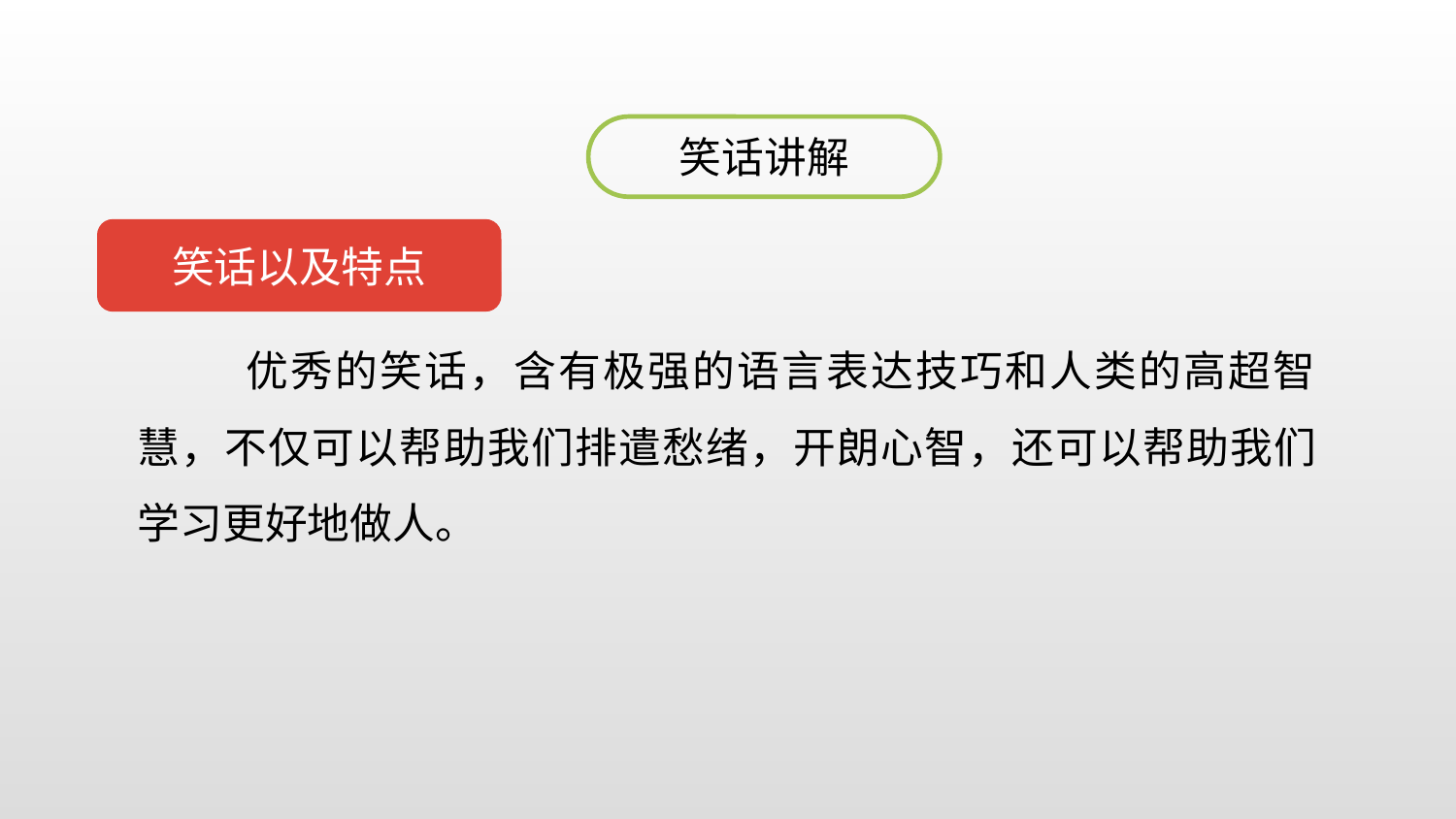

笑话讲解
笑话以及特点

  优秀的笑话，含有极强的语言表达技巧和人类的高超智慧，不仅可以帮助我们排遣愁绪，开朗心智，还可以帮助我们学习更好地做人。